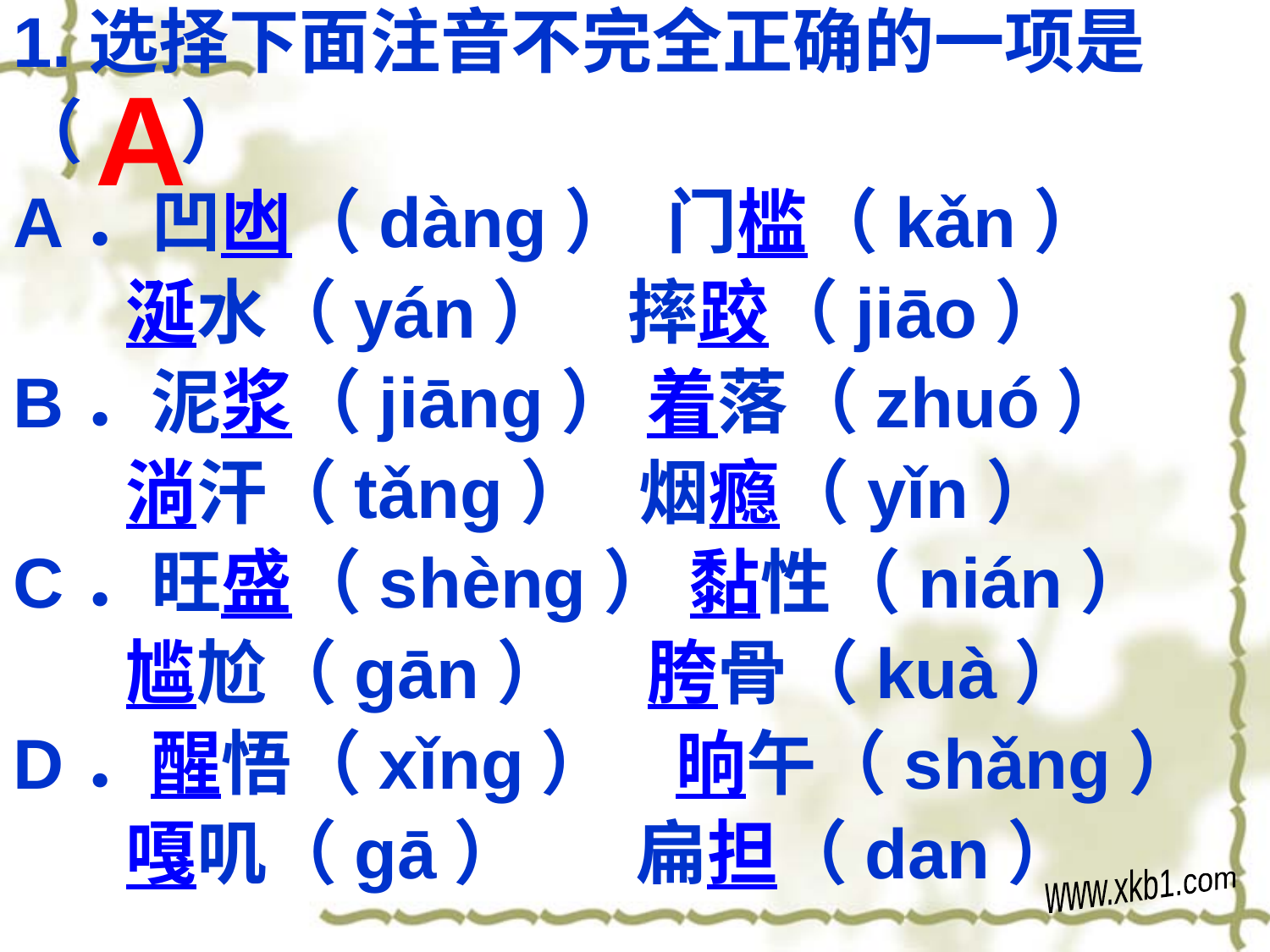

1.选择下面注音不完全正确的一项是
（      ）
A．凹凼（dàng）  门槛（kǎn）
      涎水（yán）    摔跤（jiāo）
B．泥浆（jiāng） 着落（zhuó）
      淌汗（tǎng）   烟瘾（yǐn）
C．旺盛（shèng） 黏性（nián）
      尴尬（gān）     胯骨（kuà）
D．醒悟（xǐng）    晌午（shǎng）
      嘎叽（gā）       扁担（dan）
A
www.xkb1.com